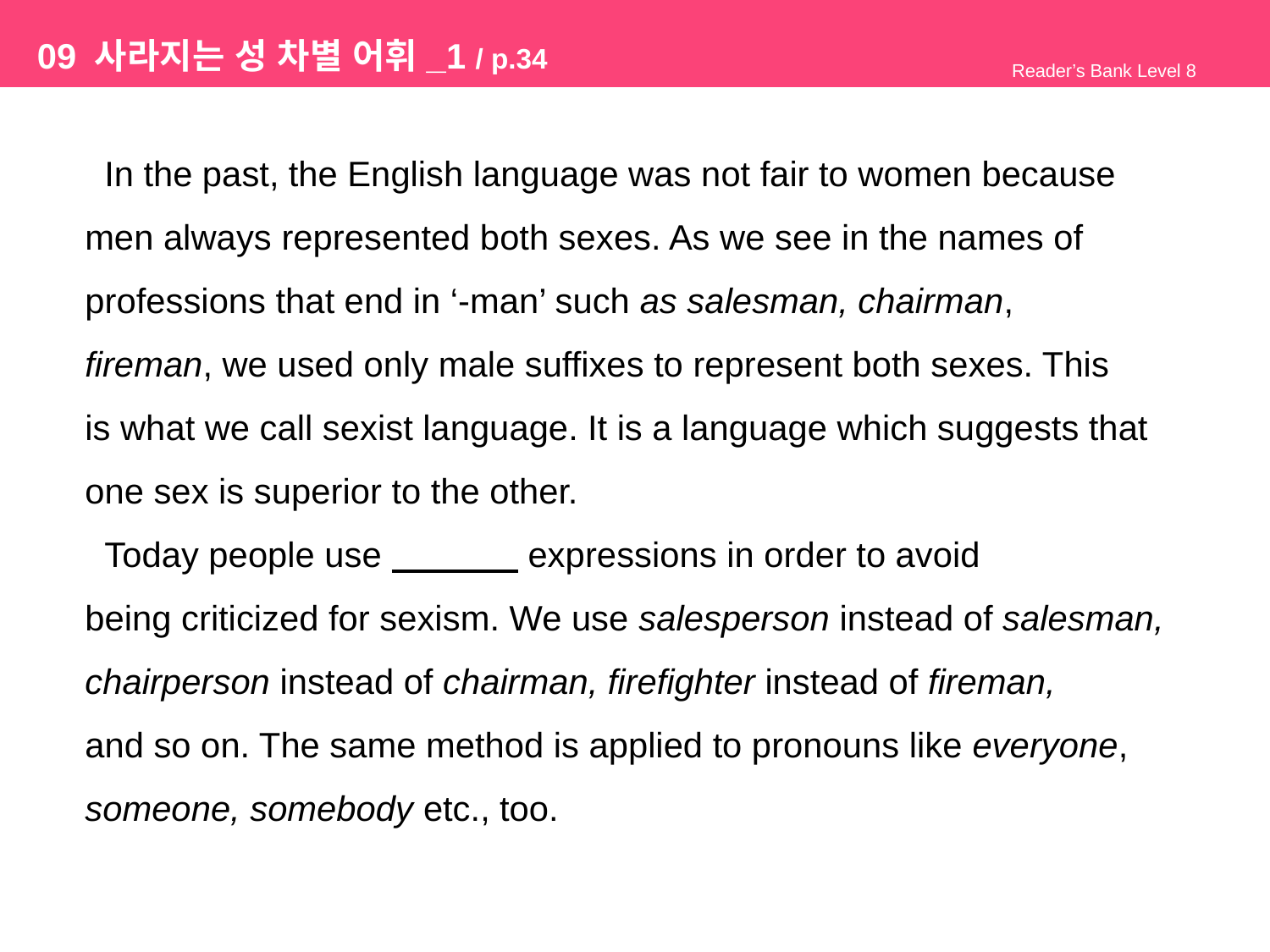

# 09 사라지는 성 차별 어휘_1 / p.34
Reader’s Bank Level 8

  In the past, the English language was not fair to women because
men always represented both sexes. As we see in the names of
professions that end in ‘-man’ such as salesman, chairman,
fireman, we used only male suffixes to represent both sexes. This
is what we call sexist language. It is a language which suggests that
one sex is superior to the other.
  Today people use               expressions in order to avoid
being criticized for sexism. We use salesperson instead of salesman,
chairperson instead of chairman, firefighter instead of fireman,
and so on. The same method is applied to pronouns like everyone,
someone, somebody etc., too.